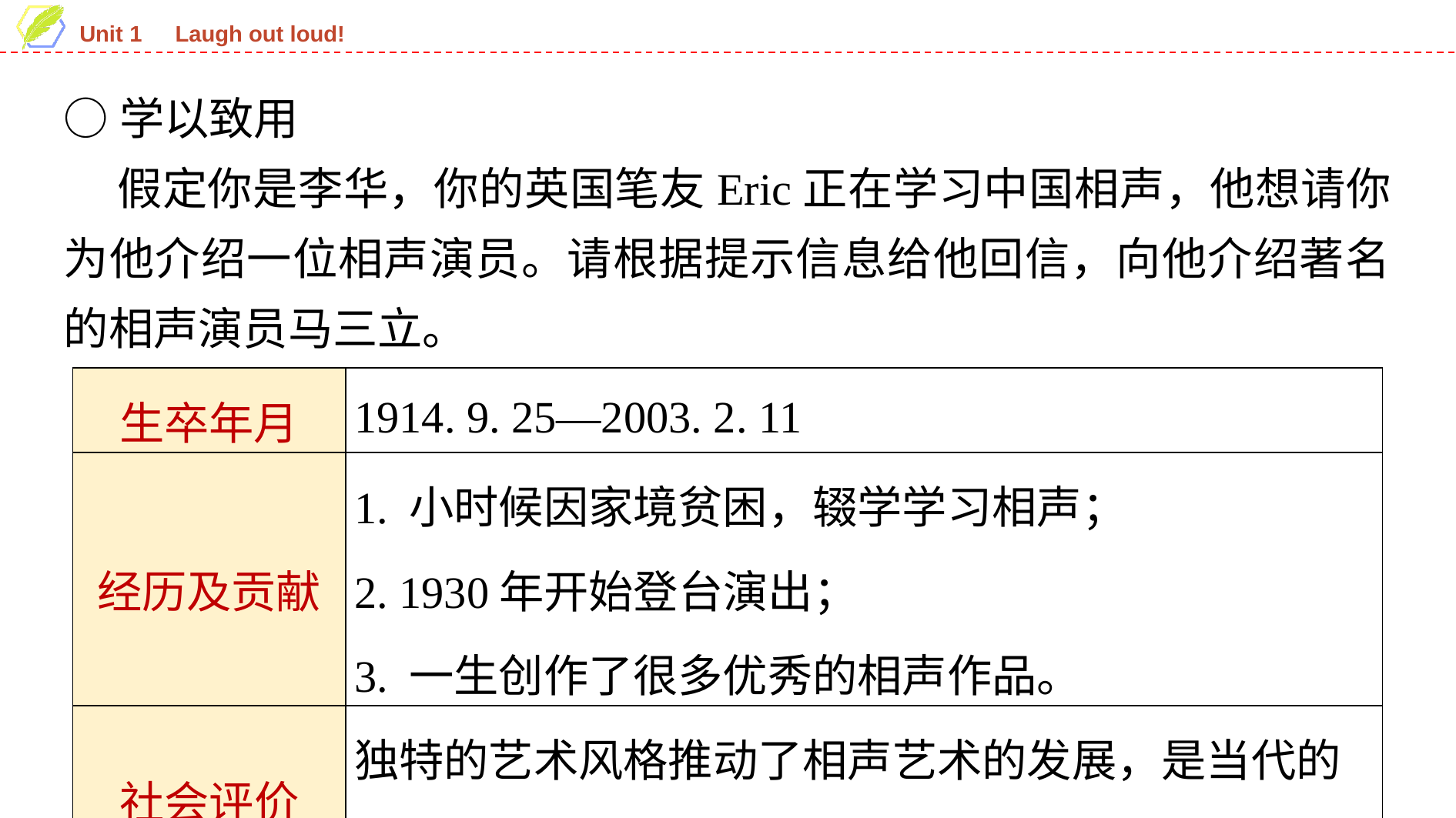

○学以致用
    假定你是李华，你的英国笔友Eric正在学习中国相声，他想请你为他介绍一位相声演员。请根据提示信息给他回信，向他介绍著名的相声演员马三立。
| 生卒年月 | 1914. 9. 25—2003. 2. 11 |
| --- | --- |
| 经历及贡献 | 1. 小时候因家境贫困，辍学学习相声； 2. 1930年开始登台演出； 3. 一生创作了很多优秀的相声作品。 |
| 社会评价 | 独特的艺术风格推动了相声艺术的发展，是当代的幽默大师。 |